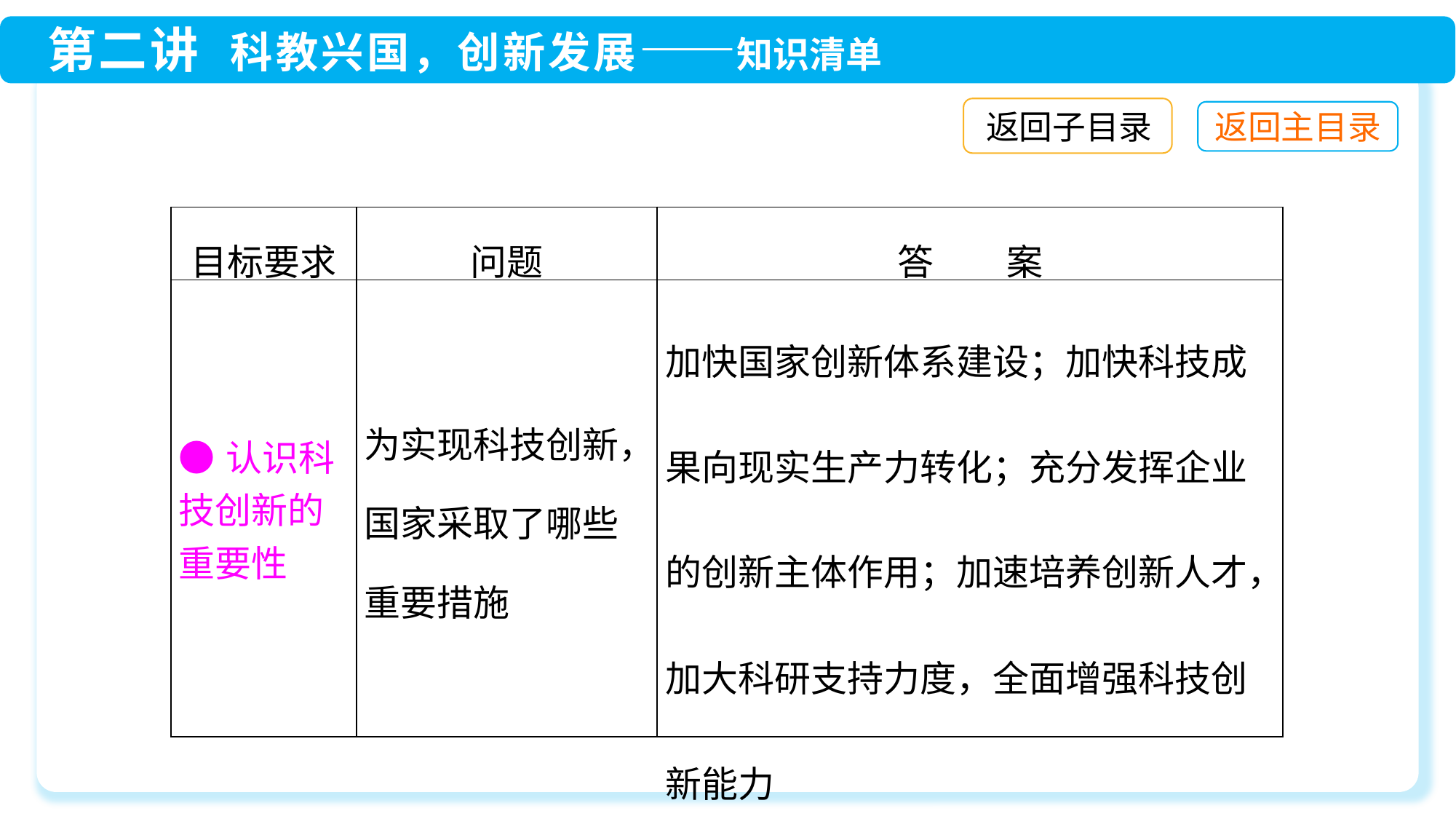

返回子目录
| 目标要求 | 问题 | 答　　案 |
| --- | --- | --- |
| ●认识科技创新的重要性 | 为实现科技创新，国家采取了哪些重要措施 | 加快国家创新体系建设；加快科技成果向现实生产力转化；充分发挥企业的创新主体作用；加速培养创新人才，加大科研支持力度，全面增强科技创新能力 |